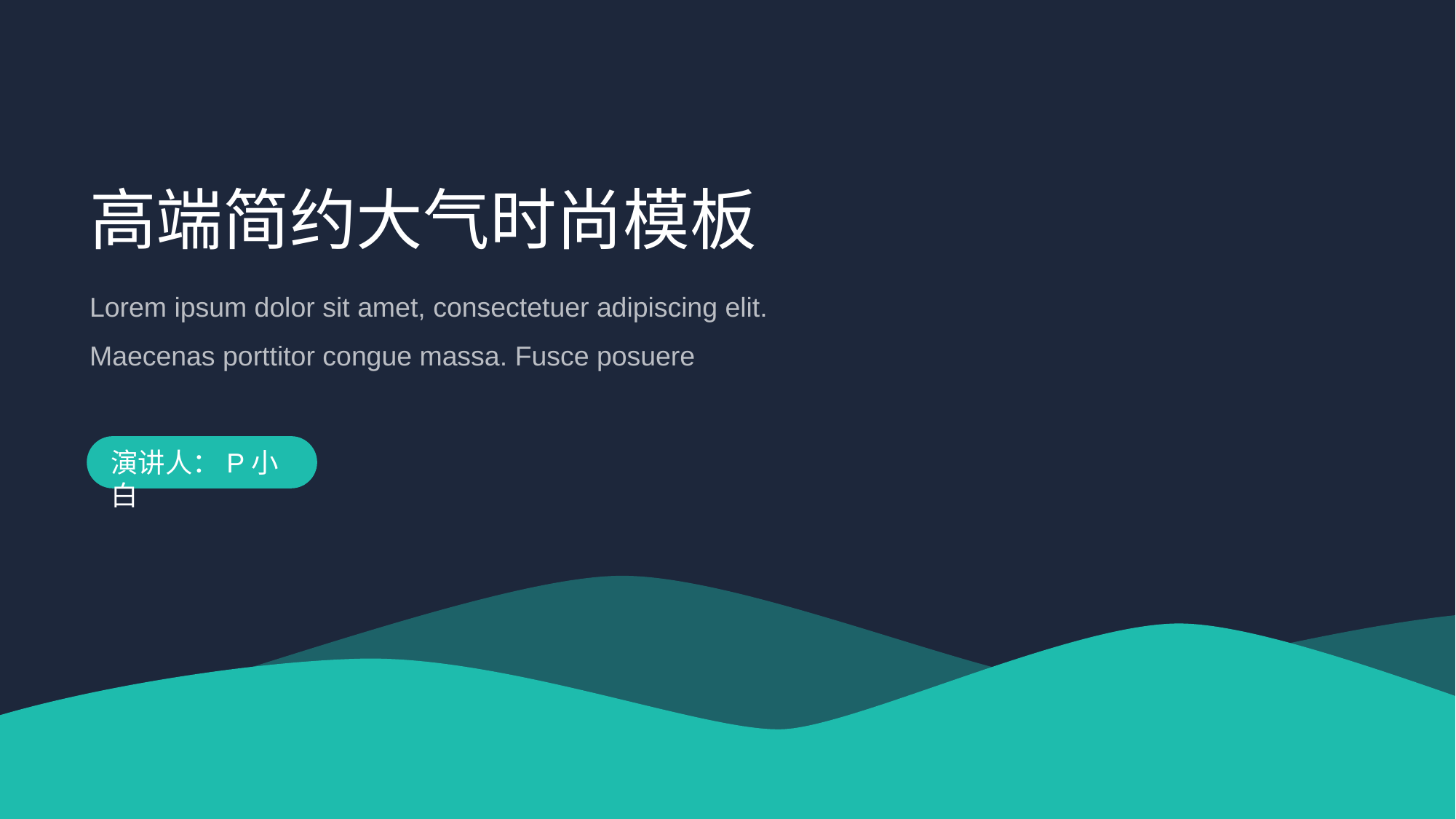

高端简约大气时尚模板
Lorem ipsum dolor sit amet, consectetuer adipiscing elit. Maecenas porttitor congue massa. Fusce posuere

演讲人：P小白